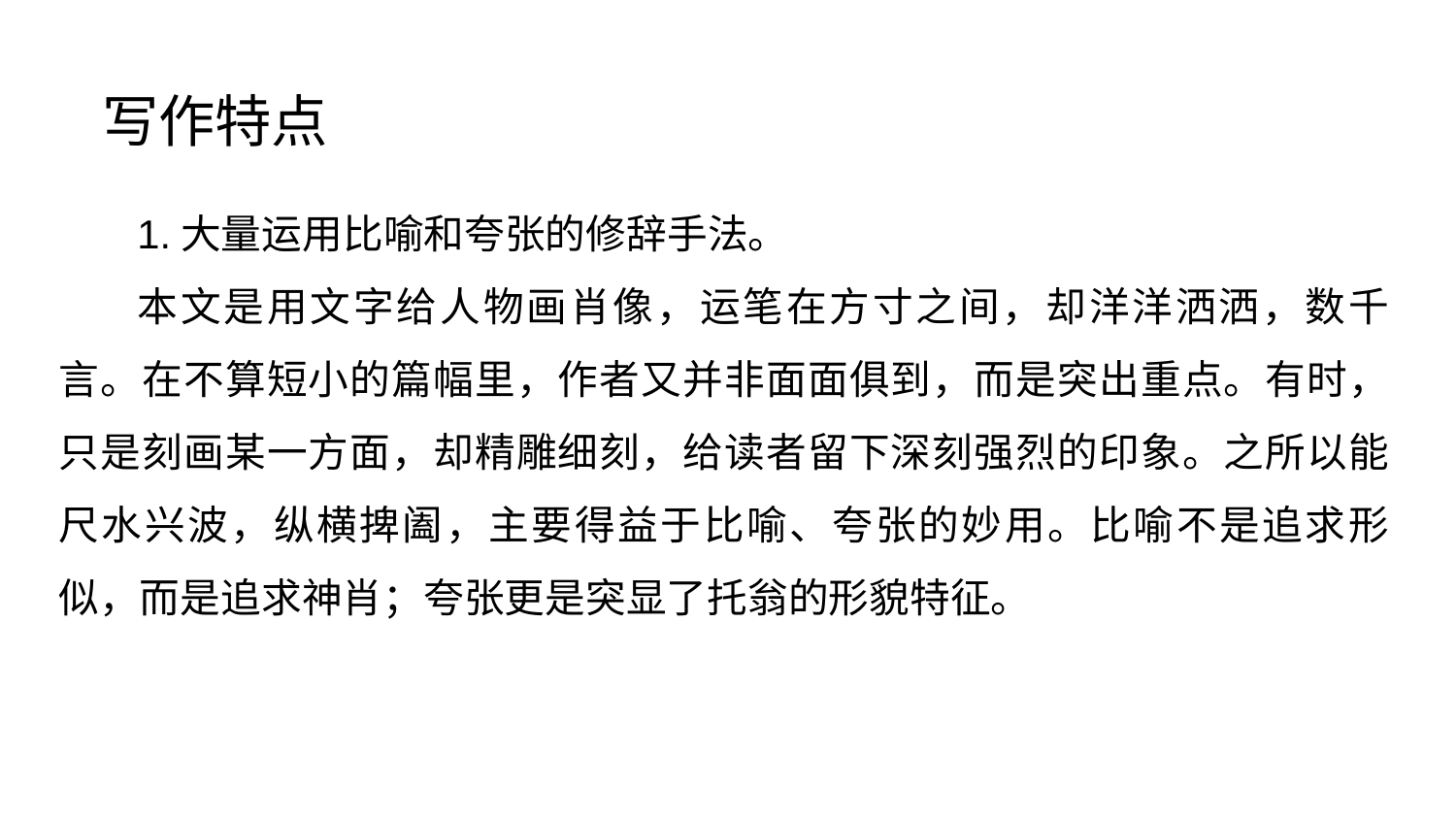

写作特点
1.大量运用比喻和夸张的修辞手法。
本文是用文字给人物画肖像，运笔在方寸之间，却洋洋洒洒，数千言。在不算短小的篇幅里，作者又并非面面俱到，而是突出重点。有时，只是刻画某一方面，却精雕细刻，给读者留下深刻强烈的印象。之所以能尺水兴波，纵横捭阖，主要得益于比喻、夸张的妙用。比喻不是追求形似，而是追求神肖；夸张更是突显了托翁的形貌特征。